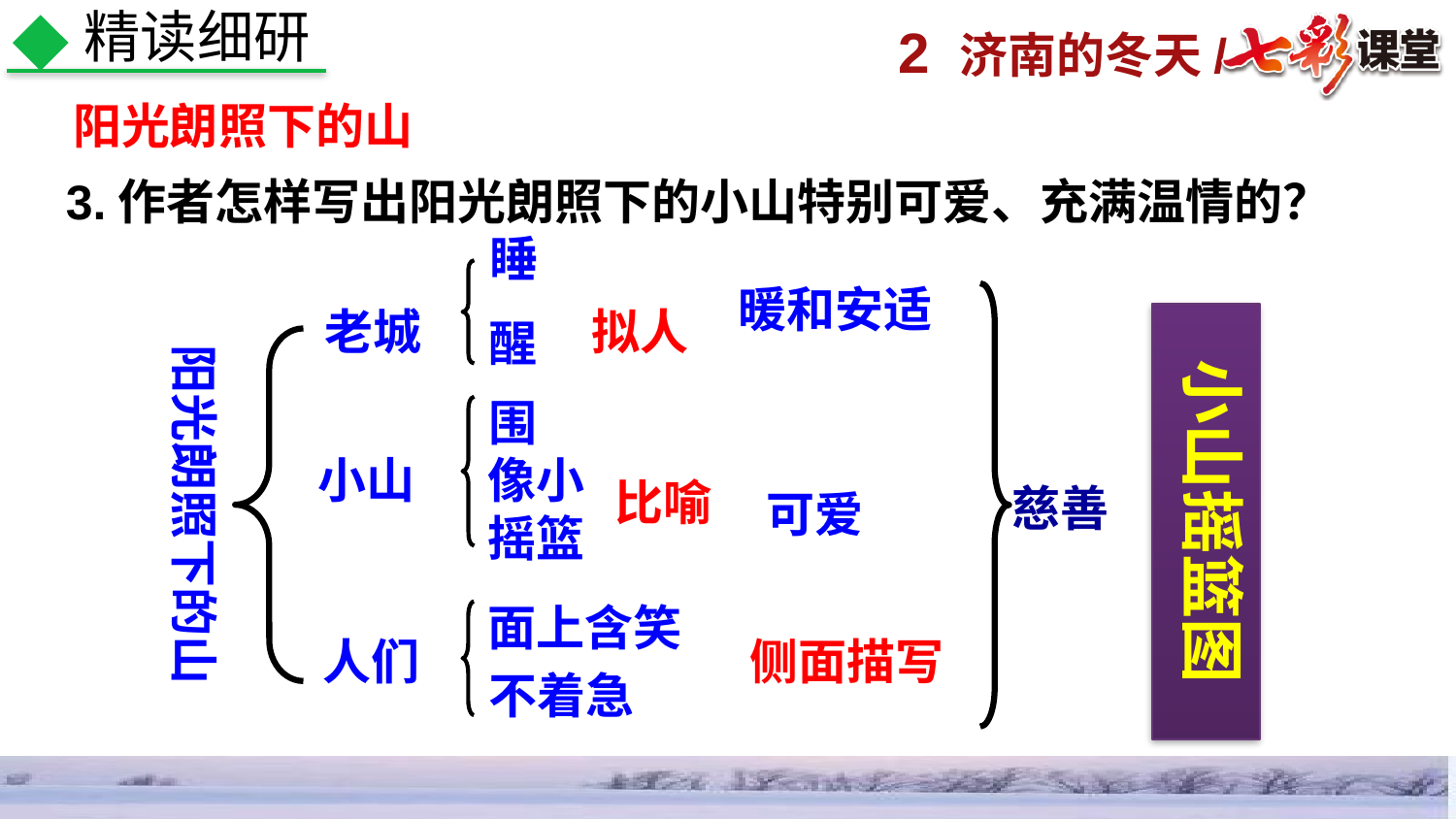

精读细研

阳光朗照下的山
3.作者怎样写出阳光朗照下的小山特别可爱、充满温情的？
睡

暖和安适

老城
拟人
阳光朗照下的山
小山摇篮图
醒

围

小山
像小摇篮
比喻
慈善
可爱
面上含笑

人们
侧面描写
不着急